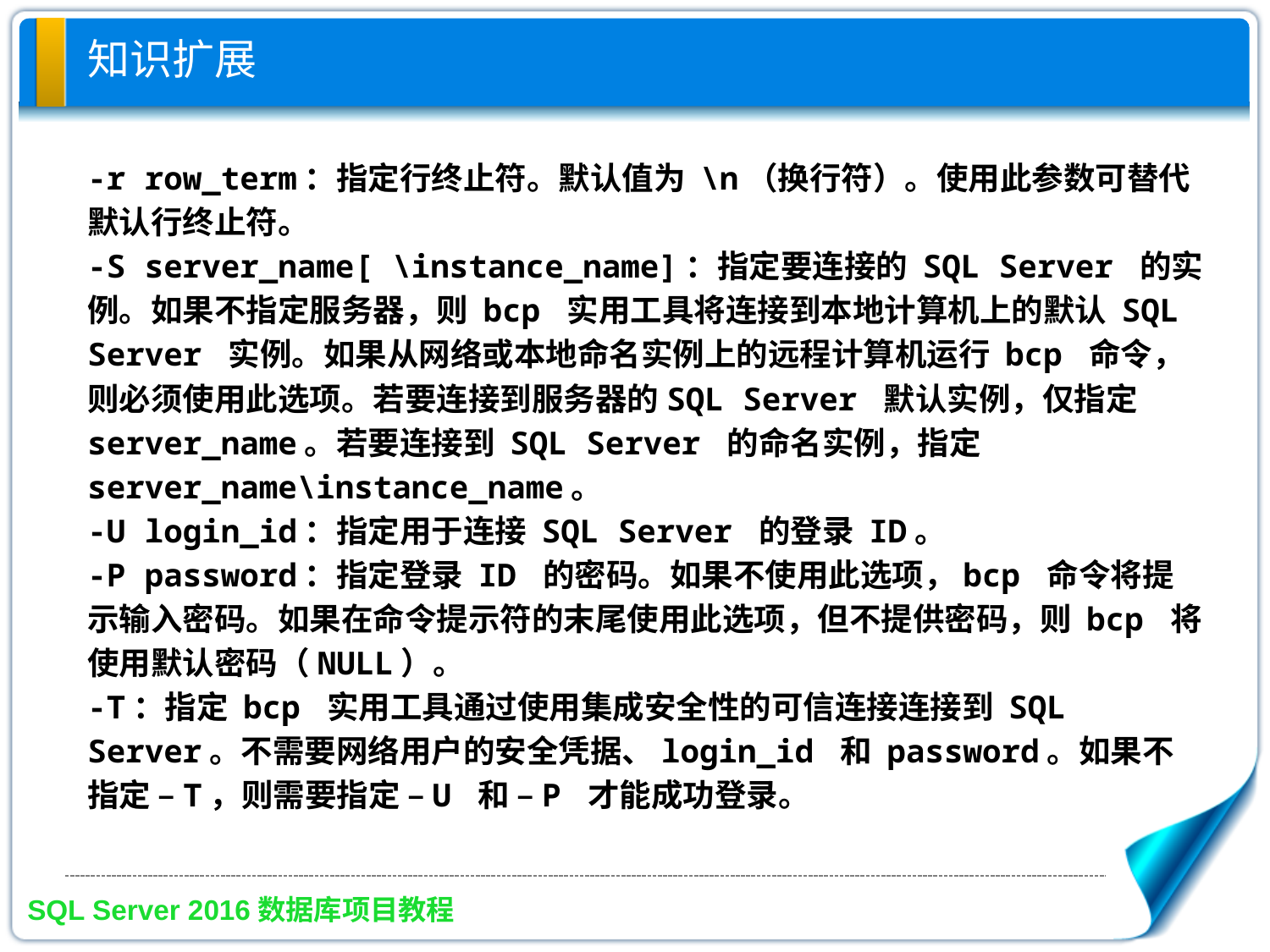

# 知识扩展
-r row_term：指定行终止符。默认值为 \n（换行符）。使用此参数可替代默认行终止符。
-S server_name[ \instance_name]：指定要连接的 SQL Server 的实例。如果不指定服务器，则 bcp 实用工具将连接到本地计算机上的默认 SQL Server 实例。如果从网络或本地命名实例上的远程计算机运行 bcp 命令，则必须使用此选项。若要连接到服务器的SQL Server 默认实例，仅指定 server_name。若要连接到 SQL Server 的命名实例，指定server_name\instance_name。
-U login_id：指定用于连接 SQL Server 的登录 ID。
-P password：指定登录 ID 的密码。如果不使用此选项，bcp 命令将提示输入密码。如果在命令提示符的末尾使用此选项，但不提供密码，则 bcp 将使用默认密码（NULL）。
-T：指定 bcp 实用工具通过使用集成安全性的可信连接连接到 SQL Server。不需要网络用户的安全凭据、login_id 和 password。如果不指定 –T，则需要指定 –U 和 –P 才能成功登录。